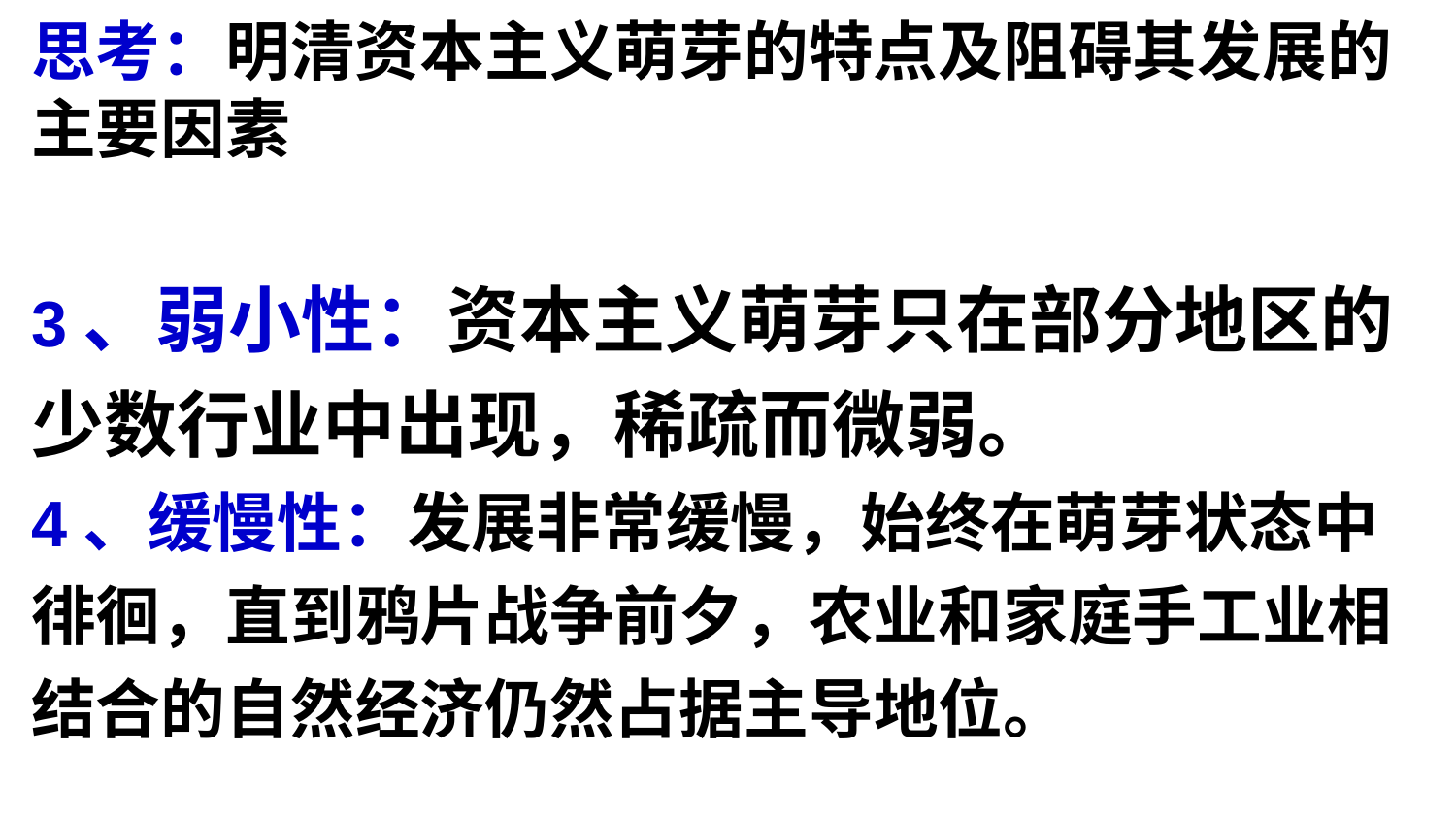

思考：明清资本主义萌芽的特点及阻碍其发展的主要因素
3、弱小性：资本主义萌芽只在部分地区的少数行业中出现，稀疏而微弱。
4、缓慢性：发展非常缓慢，始终在萌芽状态中徘徊，直到鸦片战争前夕，农业和家庭手工业相结合的自然经济仍然占据主导地位。